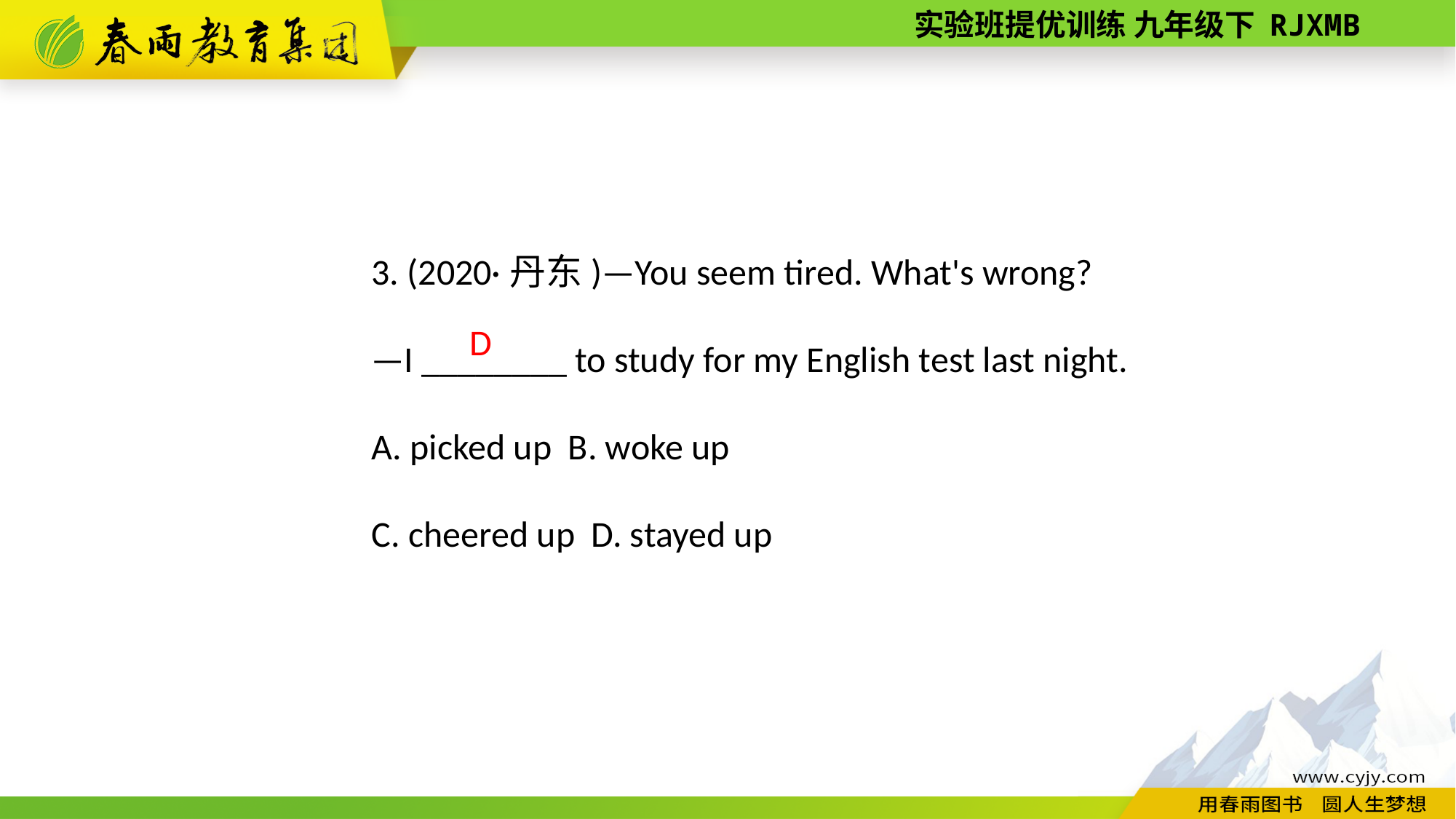

3. (2020·丹东)—You seem tired. What's wrong?
—I ________ to study for my English test last night.
A. picked up  B. woke up
C. cheered up  D. stayed up
D